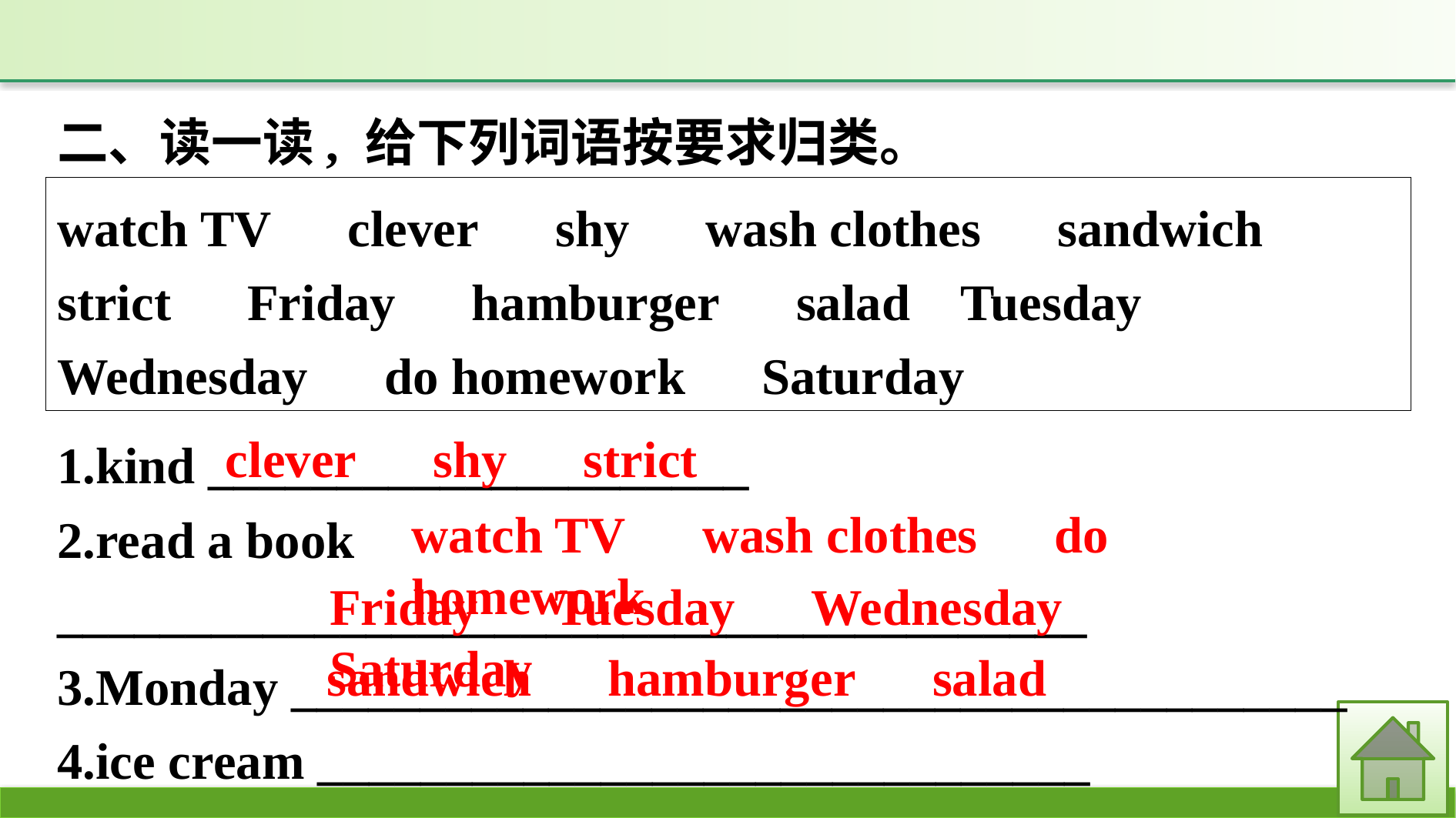

二、读一读, 给下列词语按要求归类。
watch TV　clever　shy　wash clothes　sandwich　strict　Friday　hamburger　salad    Tuesday　Wednesday　do homework　Saturday
1.kind _____________________
2.read a book ________________________________________
3.Monday _________________________________________
4.ice cream ______________________________
clever　shy　strict
watch TV　wash clothes　do homework
Friday　Tuesday　Wednesday　Saturday
sandwich　hamburger　salad